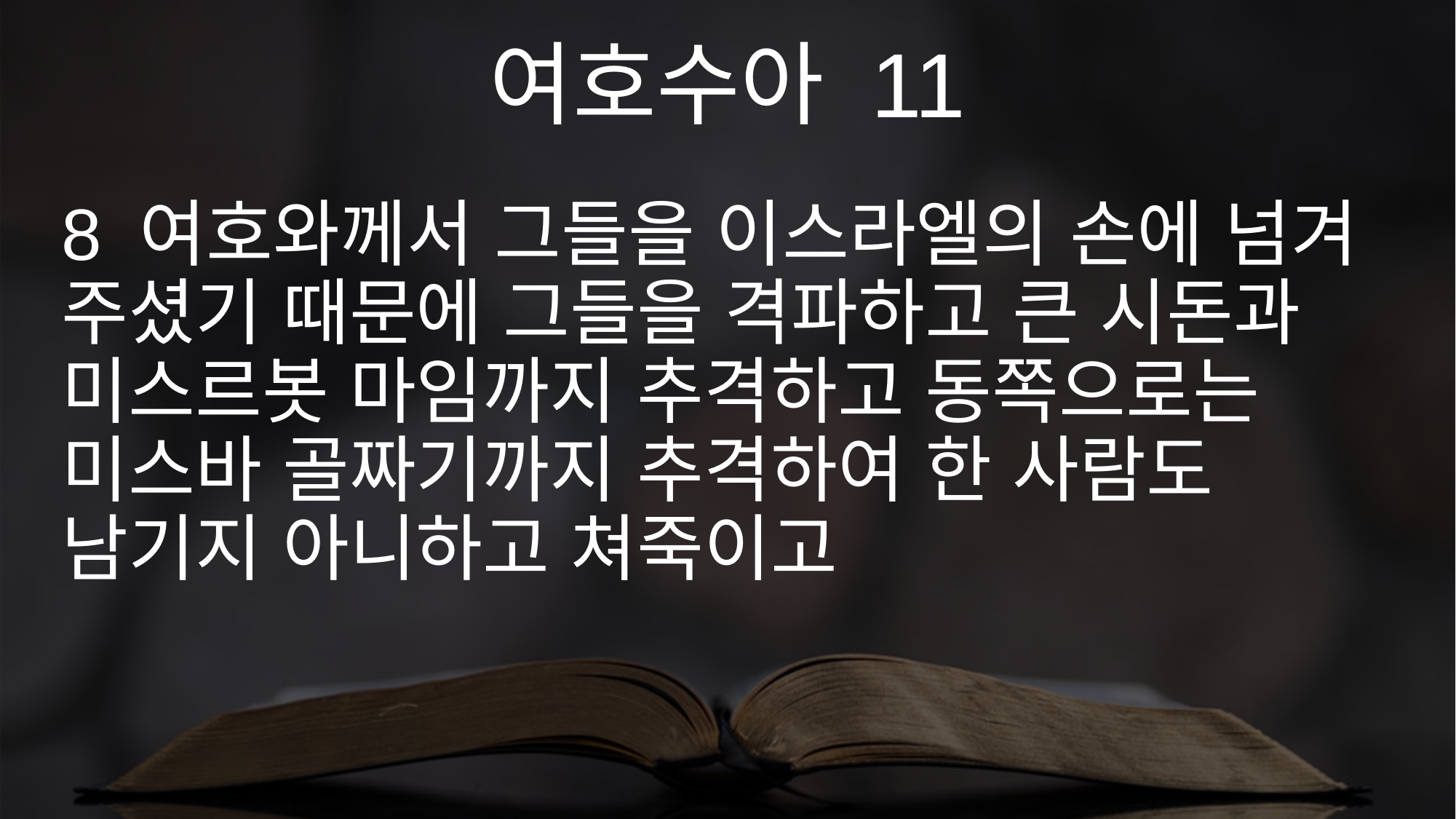

여호수아 11
8 여호와께서 그들을 이스라엘의 손에 넘겨 주셨기 때문에 그들을 격파하고 큰 시돈과 미스르봇 마임까지 추격하고 동쪽으로는 미스바 골짜기까지 추격하여 한 사람도 남기지 아니하고 쳐죽이고